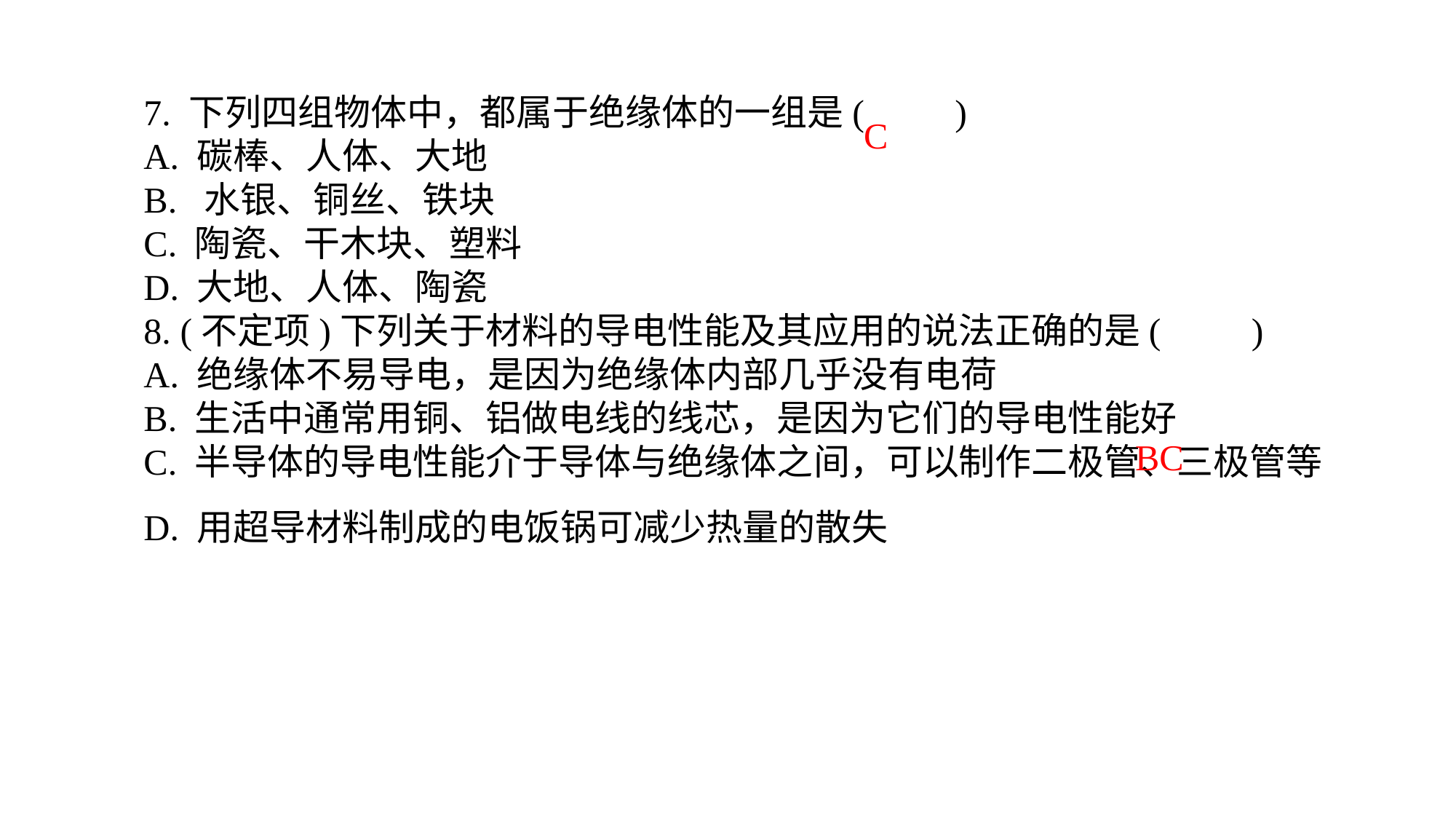

7. 下列四组物体中，都属于绝缘体的一组是(　　)A. 碳棒、人体、大地B.  水银、铜丝、铁块C. 陶瓷、干木块、塑料D. 大地、人体、陶瓷8. (不定项)下列关于材料的导电性能及其应用的说法正确的是(　　)A. 绝缘体不易导电，是因为绝缘体内部几乎没有电荷B. 生活中通常用铜、铝做电线的线芯，是因为它们的导电性能好C. 半导体的导电性能介于导体与绝缘体之间，可以制作二极管、三极管等D. 用超导材料制成的电饭锅可减少热量的散失
C
BC